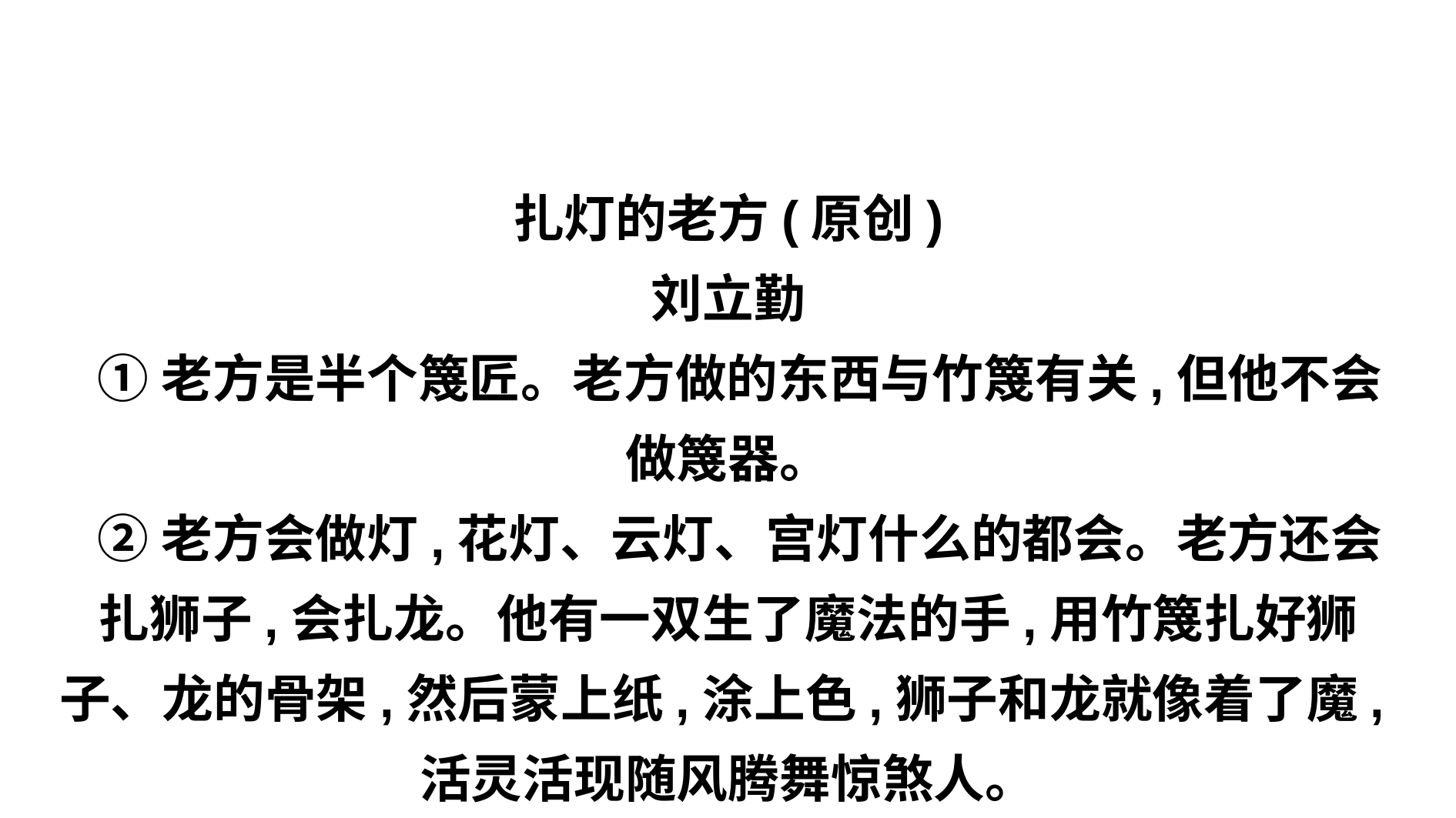

扎灯的老方(原创)
刘立勤
  ①老方是半个篾匠。老方做的东西与竹篾有关,但他不会做篾器。
  ②老方会做灯,花灯、云灯、宫灯什么的都会。老方还会扎狮子,会扎龙。他有一双生了魔法的手,用竹篾扎好狮子、龙的骨架,然后蒙上纸,涂上色,狮子和龙就像着了魔,活灵活现随风腾舞惊煞人。